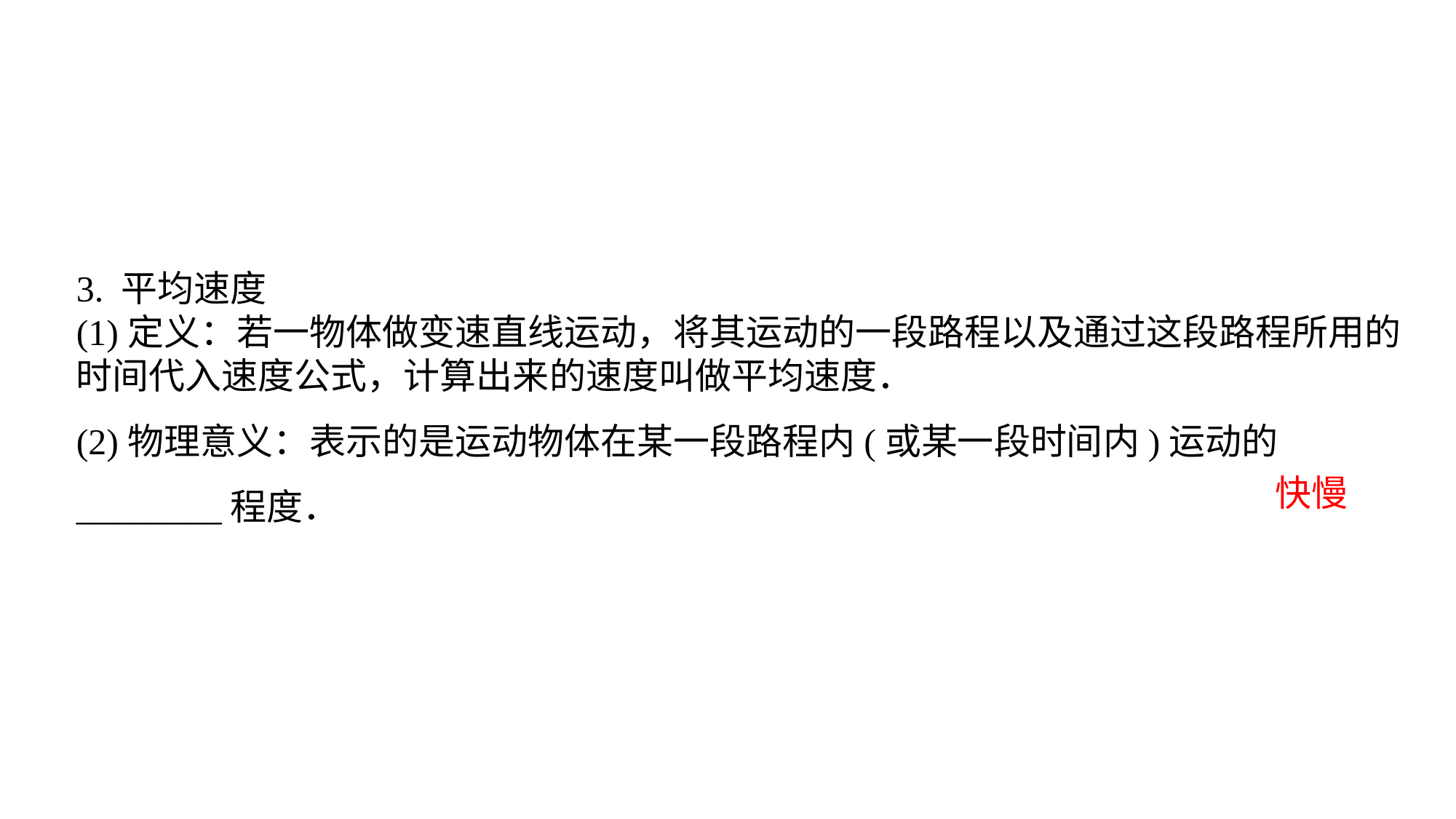

3. 平均速度(1)定义：若一物体做变速直线运动，将其运动的一段路程以及通过这段路程所用的时间代入速度公式，计算出来的速度叫做平均速度．(2)物理意义：表示的是运动物体在某一段路程内(或某一段时间内)运动的________程度．
快慢